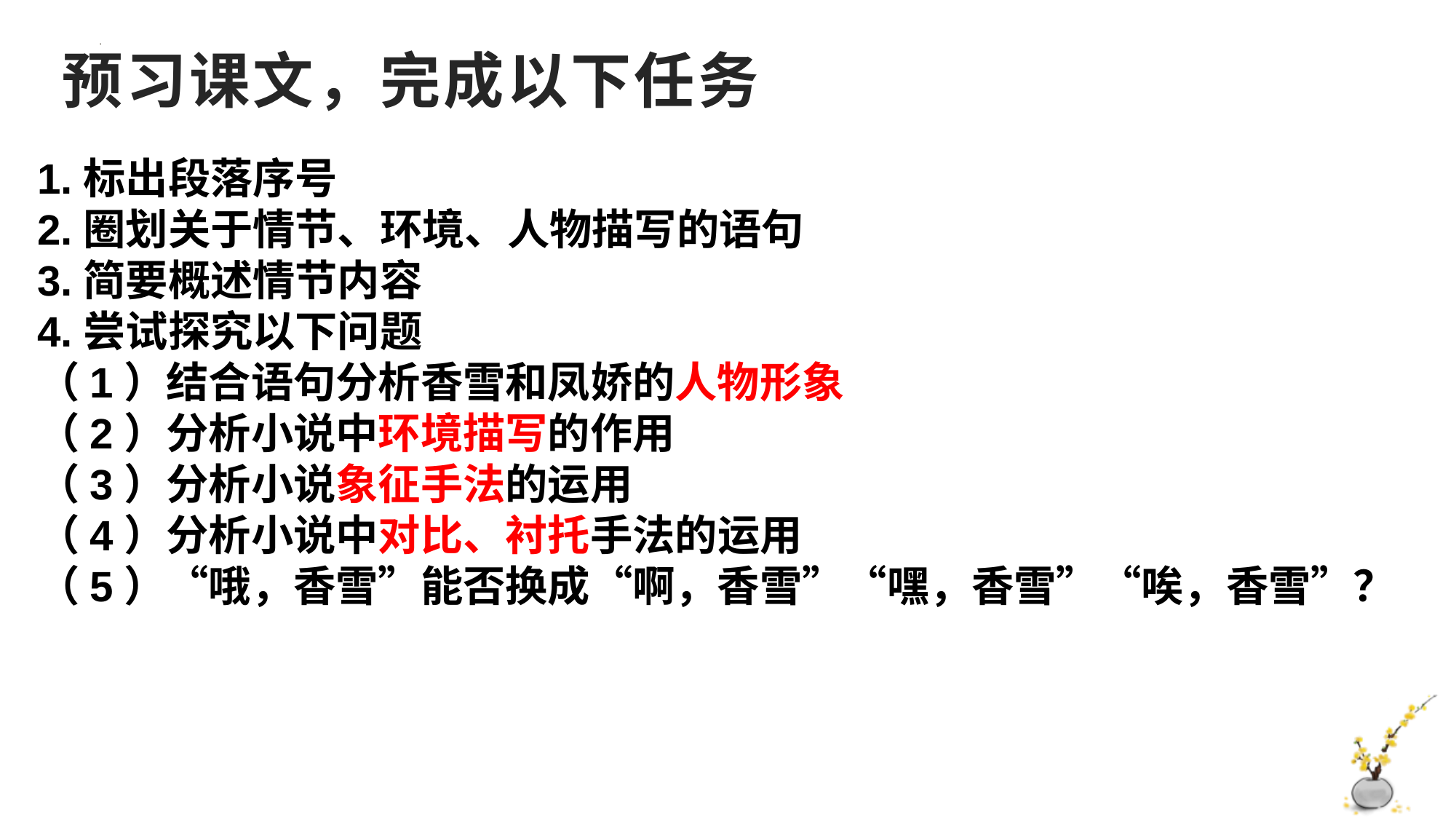

# 预习课文，完成以下任务
1.标出段落序号
2.圈划关于情节、环境、人物描写的语句
3.简要概述情节内容
4.尝试探究以下问题
（1）结合语句分析香雪和凤娇的人物形象
（2）分析小说中环境描写的作用
（3）分析小说象征手法的运用
（4）分析小说中对比、衬托手法的运用
（5）“哦，香雪”能否换成“啊，香雪”“嘿，香雪”“唉，香雪”？